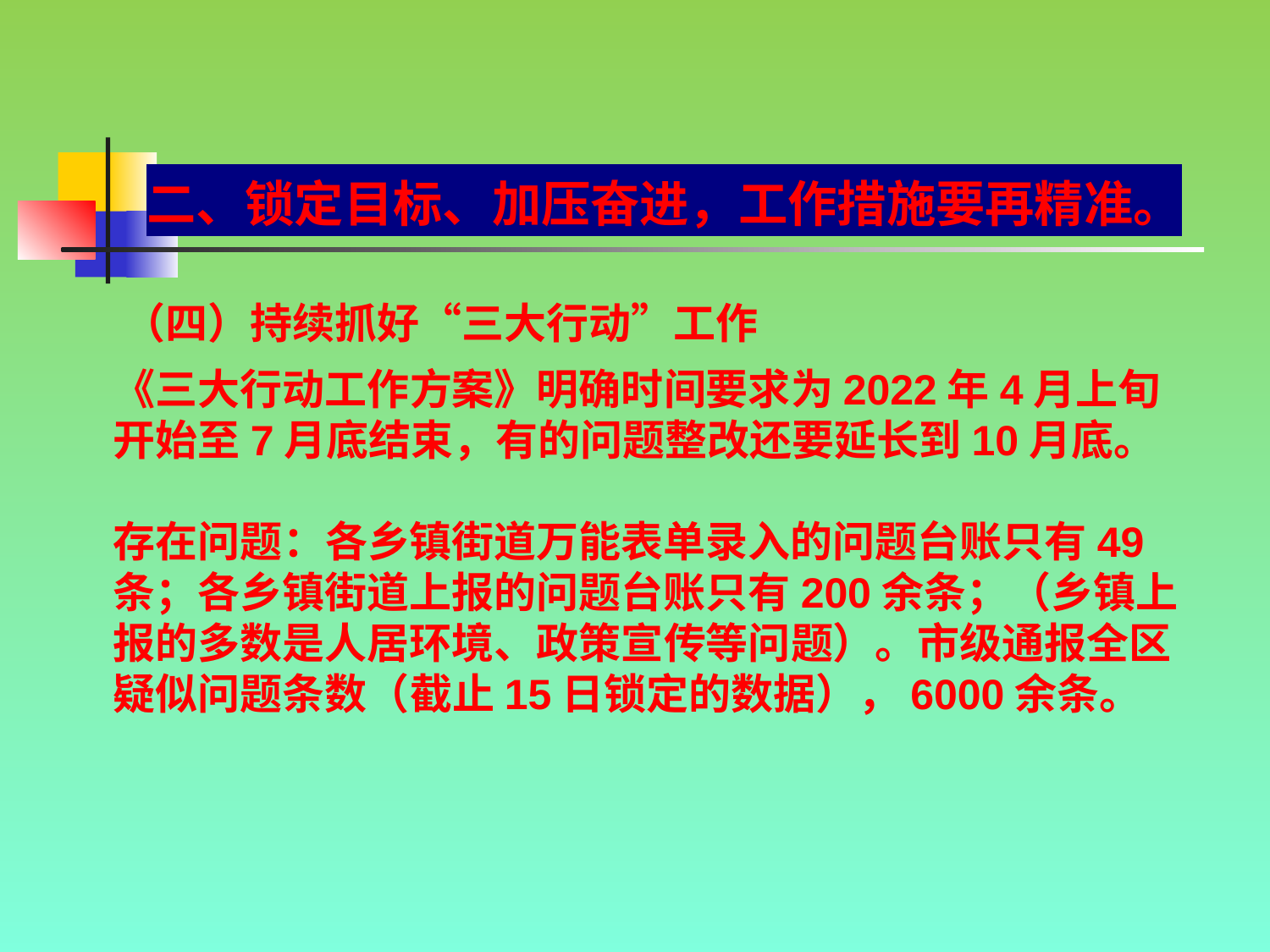

二、锁定目标、加压奋进，工作措施要再精准。
（四）持续抓好“三大行动”工作
《三大行动工作方案》明确时间要求为2022年4月上旬开始至7月底结束，有的问题整改还要延长到10月底。

存在问题：各乡镇街道万能表单录入的问题台账只有49条；各乡镇街道上报的问题台账只有200余条；（乡镇上报的多数是人居环境、政策宣传等问题）。市级通报全区疑似问题条数（截止15日锁定的数据），6000余条。